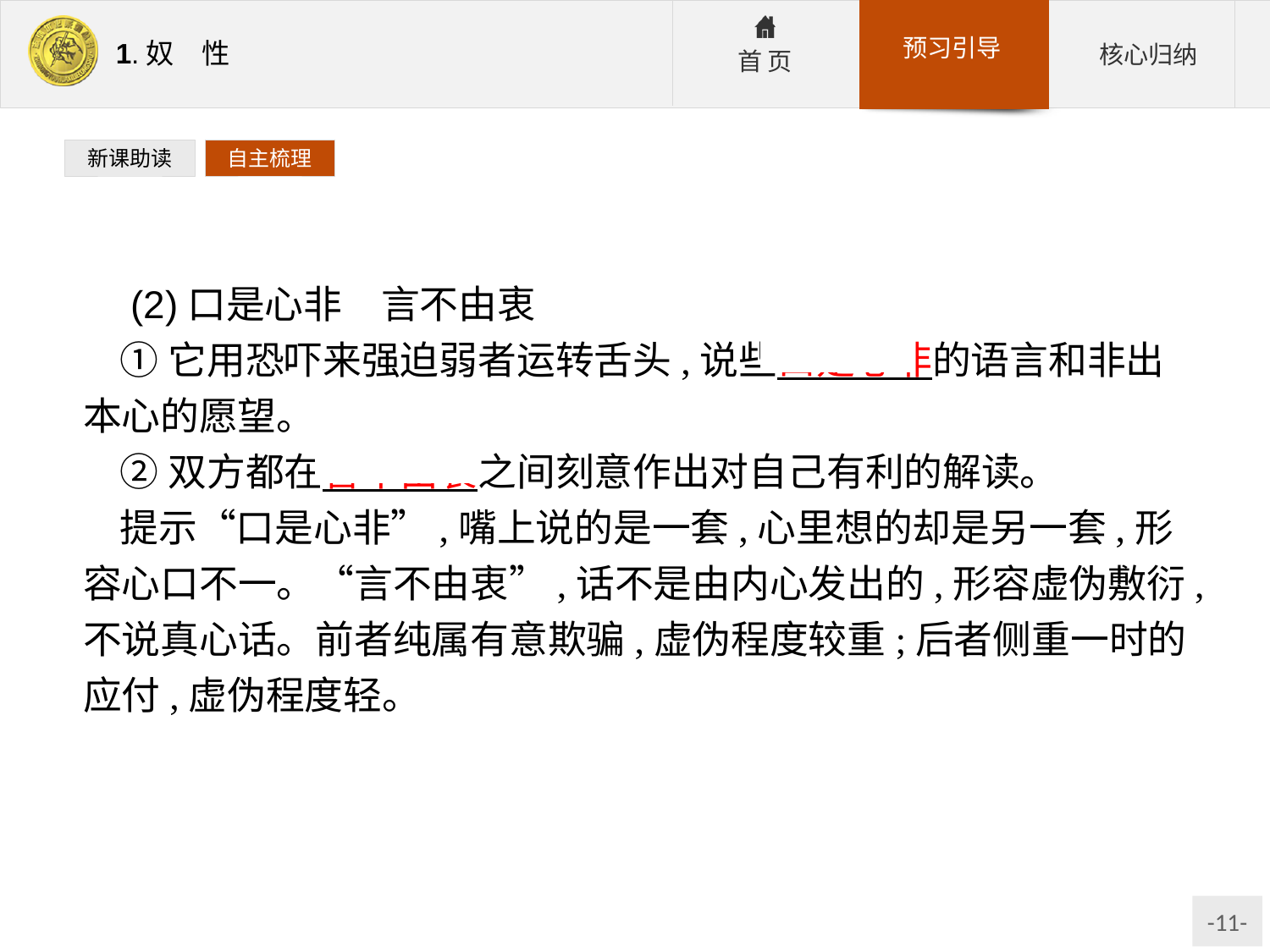

新课助读
自主梳理
 (2)口是心非　言不由衷
①它用恐吓来强迫弱者运转舌头,说些口是心非的语言和非出本心的愿望。
②双方都在言不由衷之间刻意作出对自己有利的解读。
提示“口是心非”,嘴上说的是一套,心里想的却是另一套,形容心口不一。“言不由衷”,话不是由内心发出的,形容虚伪敷衍,不说真心话。前者纯属有意欺骗,虚伪程度较重;后者侧重一时的应付,虚伪程度轻。